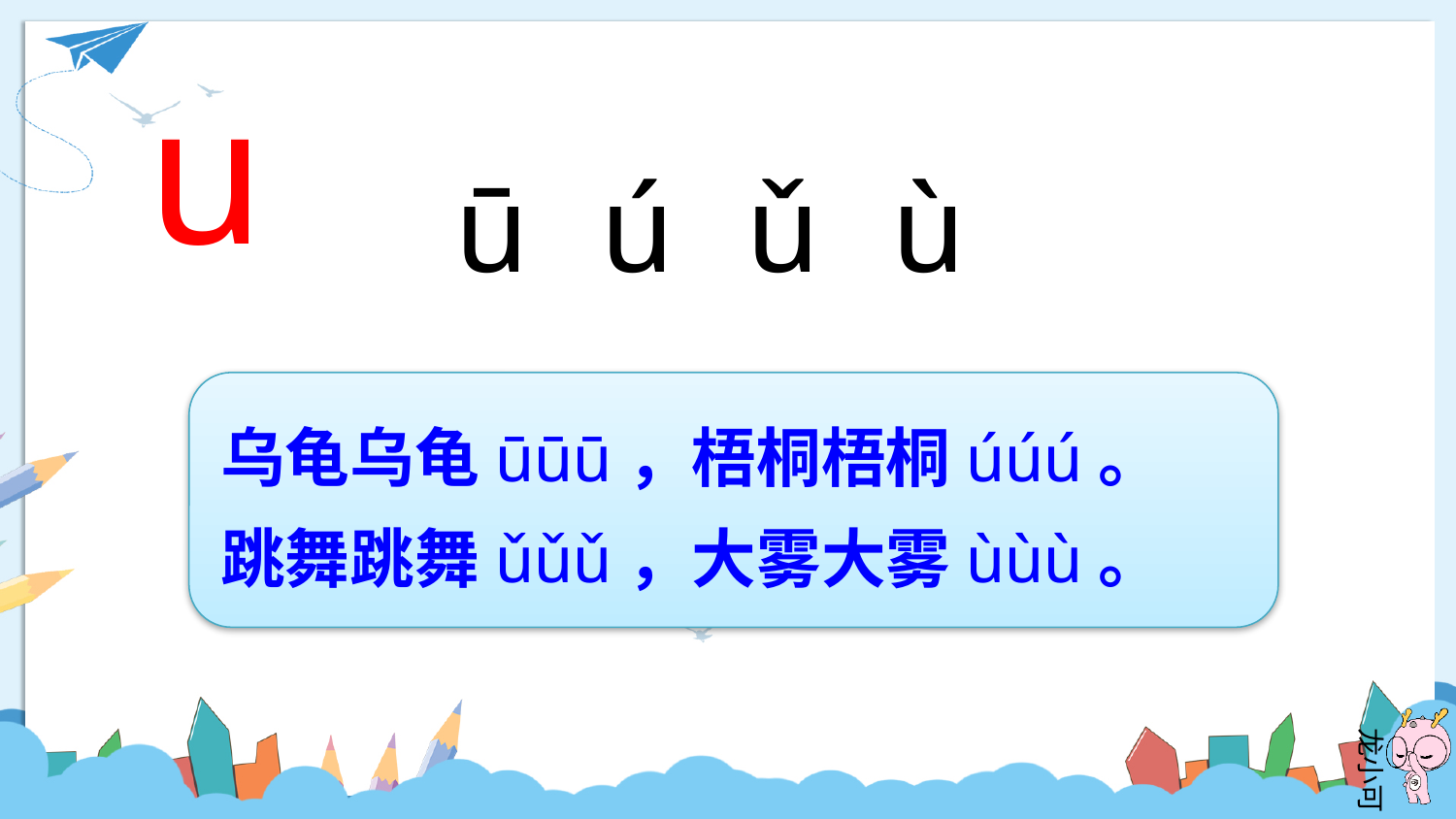

u
ū ú ǔ ù

乌龟乌龟ūūū，梧桐梧桐úúú。
跳舞跳舞ǔǔǔ，大雾大雾ùùù。